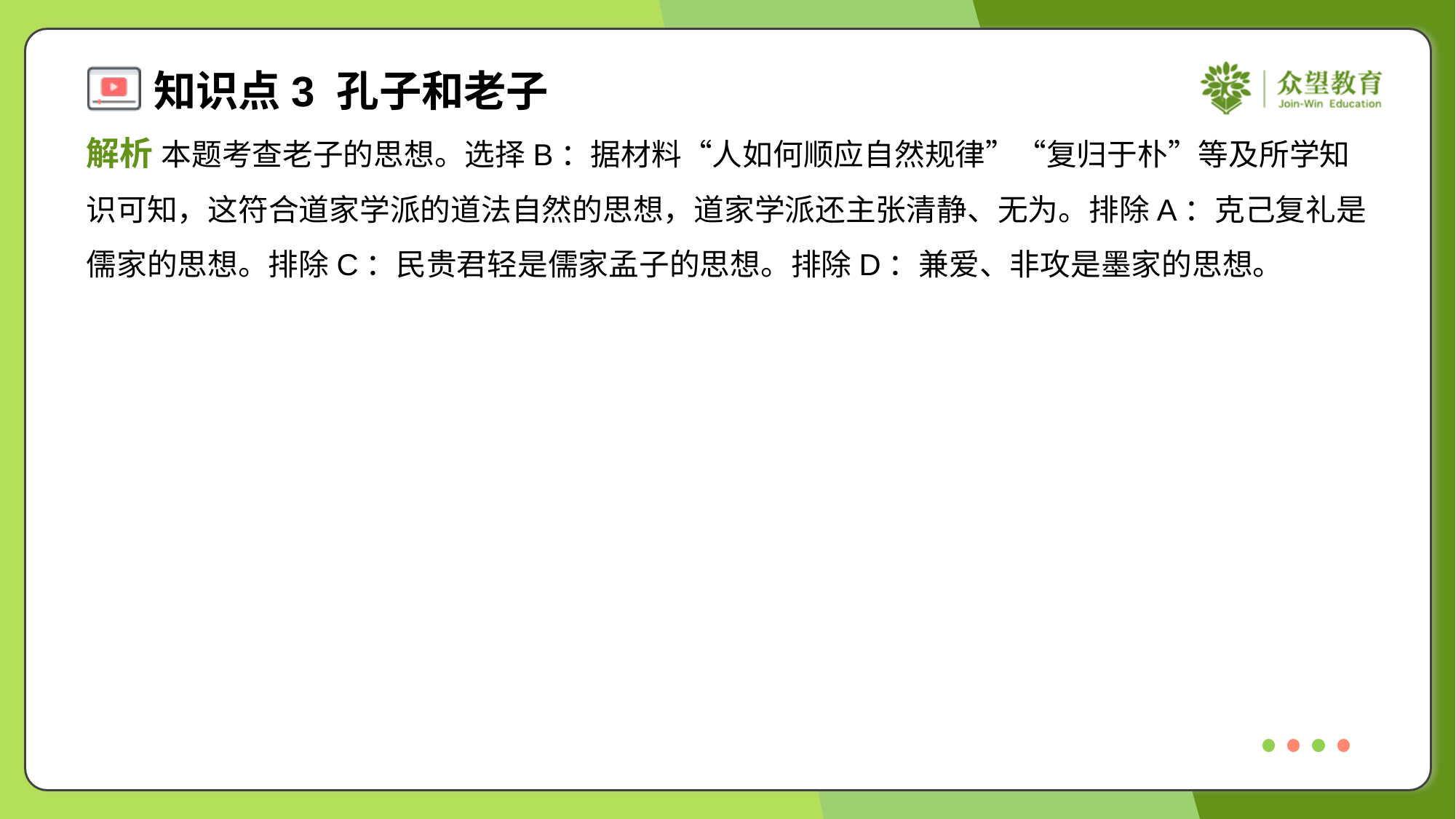

解析 本题考查老子的思想。选择B：据材料“人如何顺应自然规律”“复归于朴”等及所学知
识可知，这符合道家学派的道法自然的思想，道家学派还主张清静、无为。排除A：克己复礼是
儒家的思想。排除C：民贵君轻是儒家孟子的思想。排除D：兼爱、非攻是墨家的思想。